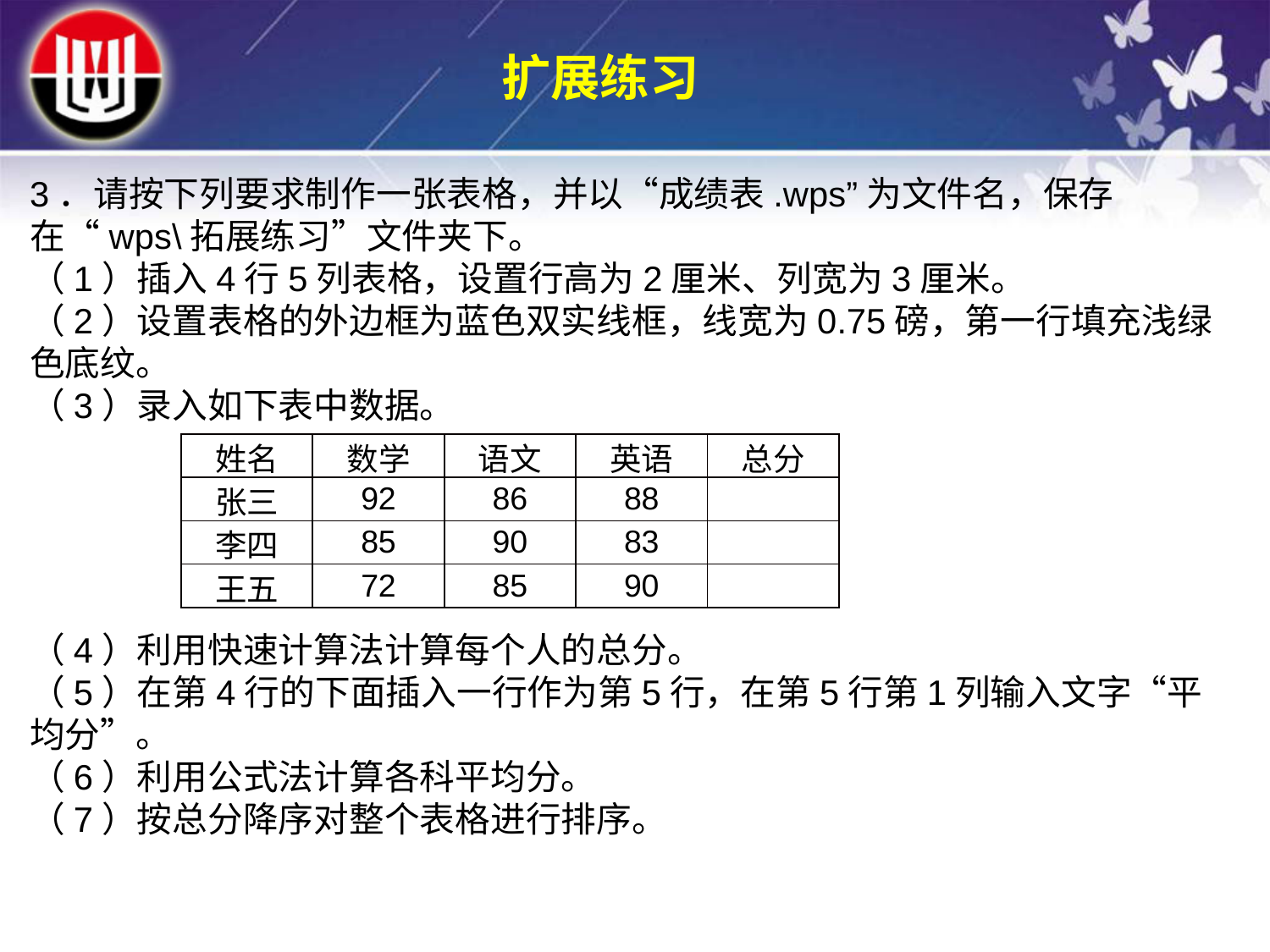

扩展练习
3．请按下列要求制作一张表格，并以“成绩表.wps”为文件名，保存在“wps\拓展练习”文件夹下。（1）插入4行5列表格，设置行高为2厘米、列宽为3厘米。（2）设置表格的外边框为蓝色双实线框，线宽为0.75磅，第一行填充浅绿色底纹。（3）录入如下表中数据。
| 姓名 | 数学 | 语文 | 英语 | 总分 |
| --- | --- | --- | --- | --- |
| 张三 | 92 | 86 | 88 |  |
| 李四 | 85 | 90 | 83 |  |
| 王五 | 72 | 85 | 90 |  |
（4）利用快速计算法计算每个人的总分。（5）在第4行的下面插入一行作为第5行，在第5行第1列输入文字“平均分”。（6）利用公式法计算各科平均分。（7）按总分降序对整个表格进行排序。